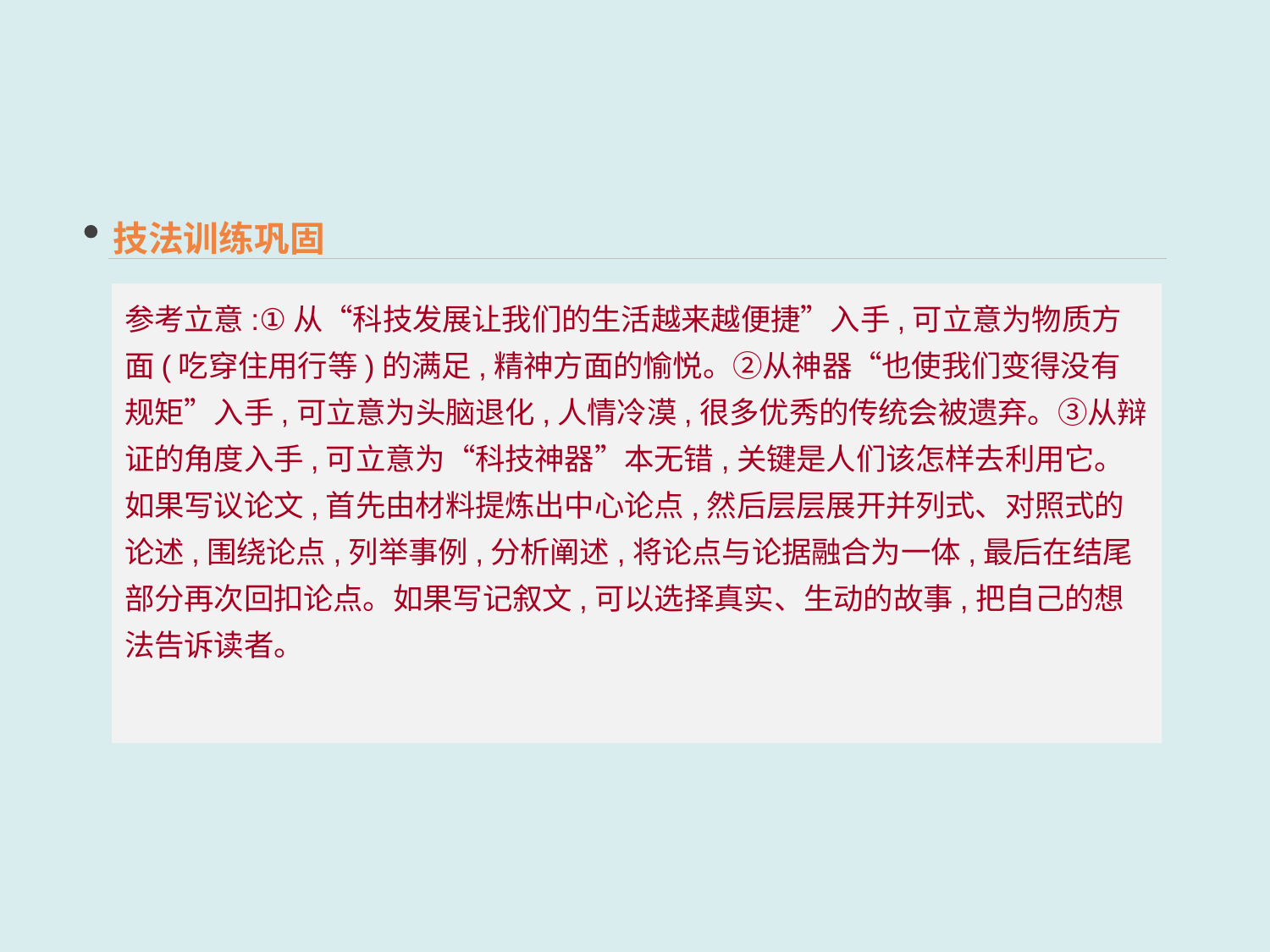

技法训练巩固

参考立意:①从“科技发展让我们的生活越来越便捷”入手,可立意为物质方面(吃穿住用行等)的满足,精神方面的愉悦。②从神器“也使我们变得没有规矩”入手,可立意为头脑退化,人情冷漠,很多优秀的传统会被遗弃。③从辩证的角度入手,可立意为“科技神器”本无错,关键是人们该怎样去利用它。
如果写议论文,首先由材料提炼出中心论点,然后层层展开并列式、对照式的论述,围绕论点,列举事例,分析阐述,将论点与论据融合为一体,最后在结尾部分再次回扣论点。如果写记叙文,可以选择真实、生动的故事,把自己的想法告诉读者。